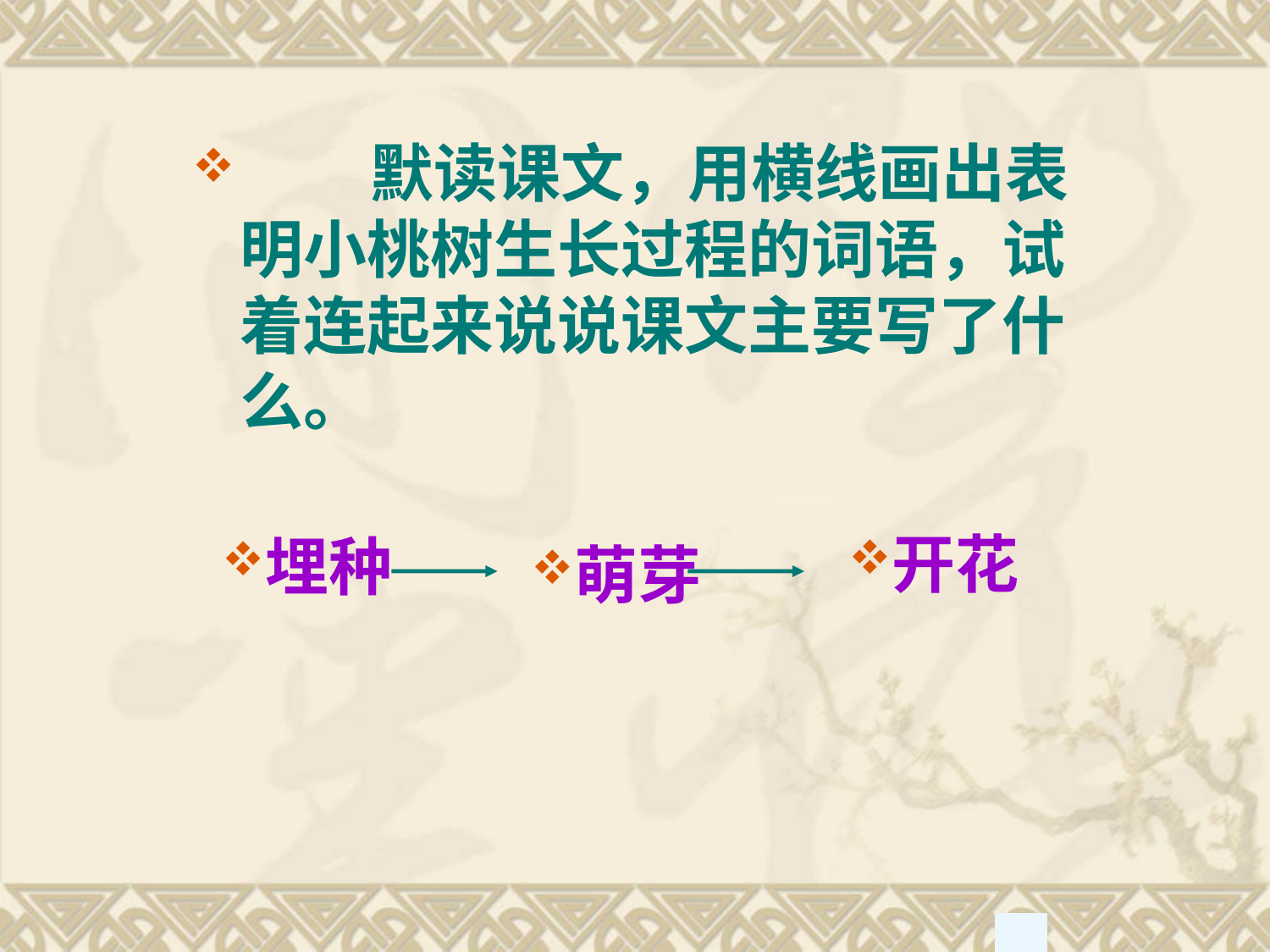

默读课文，用横线画出表明小桃树生长过程的词语，试着连起来说说课文主要写了什么。
开花
埋种
萌芽